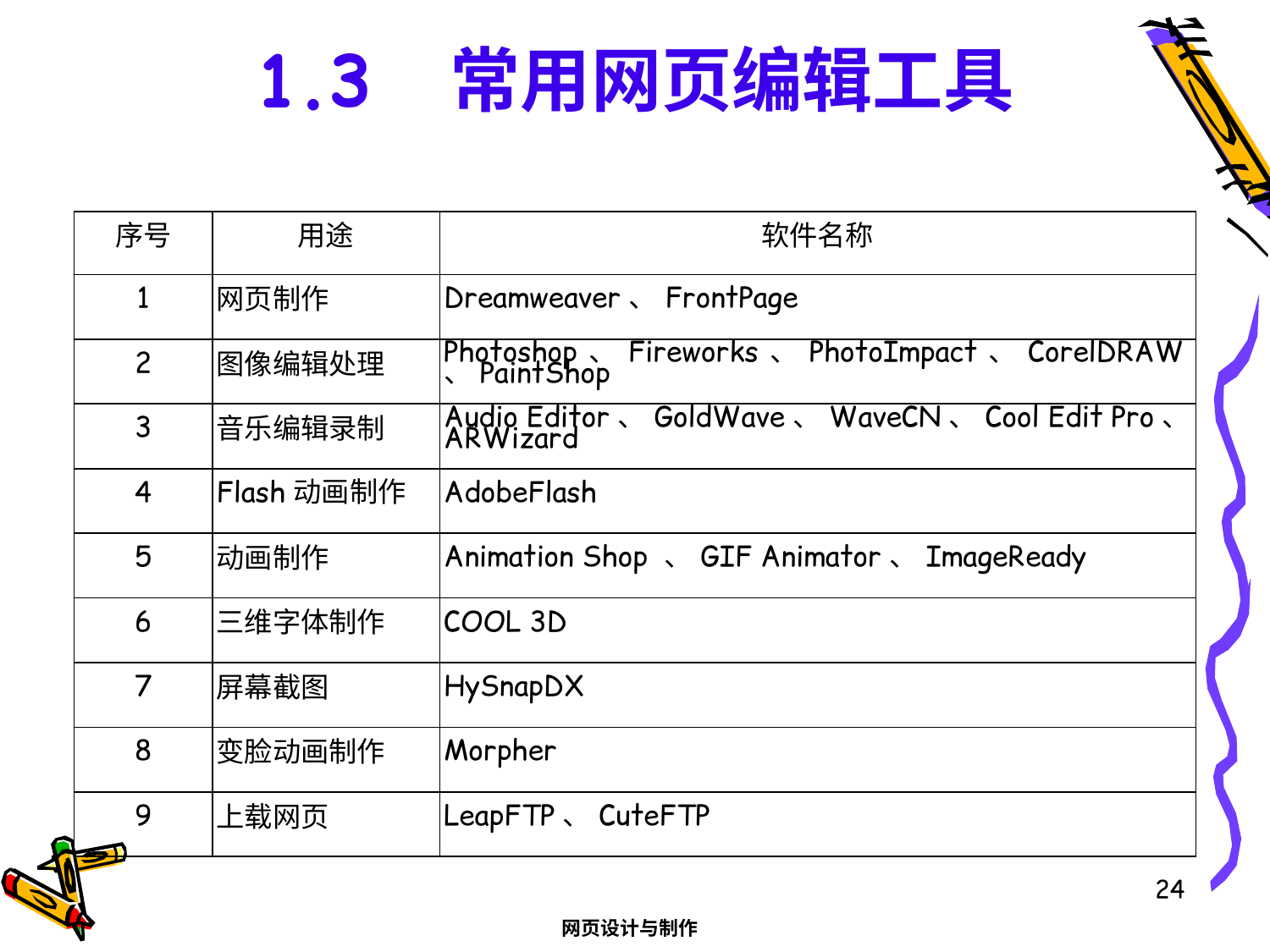

# 1.3  常用网页编辑工具
| 序号 | 用途 | 软件名称 |
| --- | --- | --- |
| 1 | 网页制作 | Dreamweaver、FrontPage |
| 2 | 图像编辑处理 | Photoshop、Fireworks、PhotoImpact、CorelDRAW、PaintShop |
| 3 | 音乐编辑录制 | Audio Editor、GoldWave、WaveCN、Cool Edit Pro、ARWizard |
| 4 | Flash动画制作 | AdobeFlash |
| 5 | 动画制作 | Animation Shop 、GIF Animator、ImageReady |
| 6 | 三维字体制作 | COOL 3D |
| 7 | 屏幕截图 | HySnapDX |
| 8 | 变脸动画制作 | Morpher |
| 9 | 上载网页 | LeapFTP、CuteFTP |
24
网页设计与制作